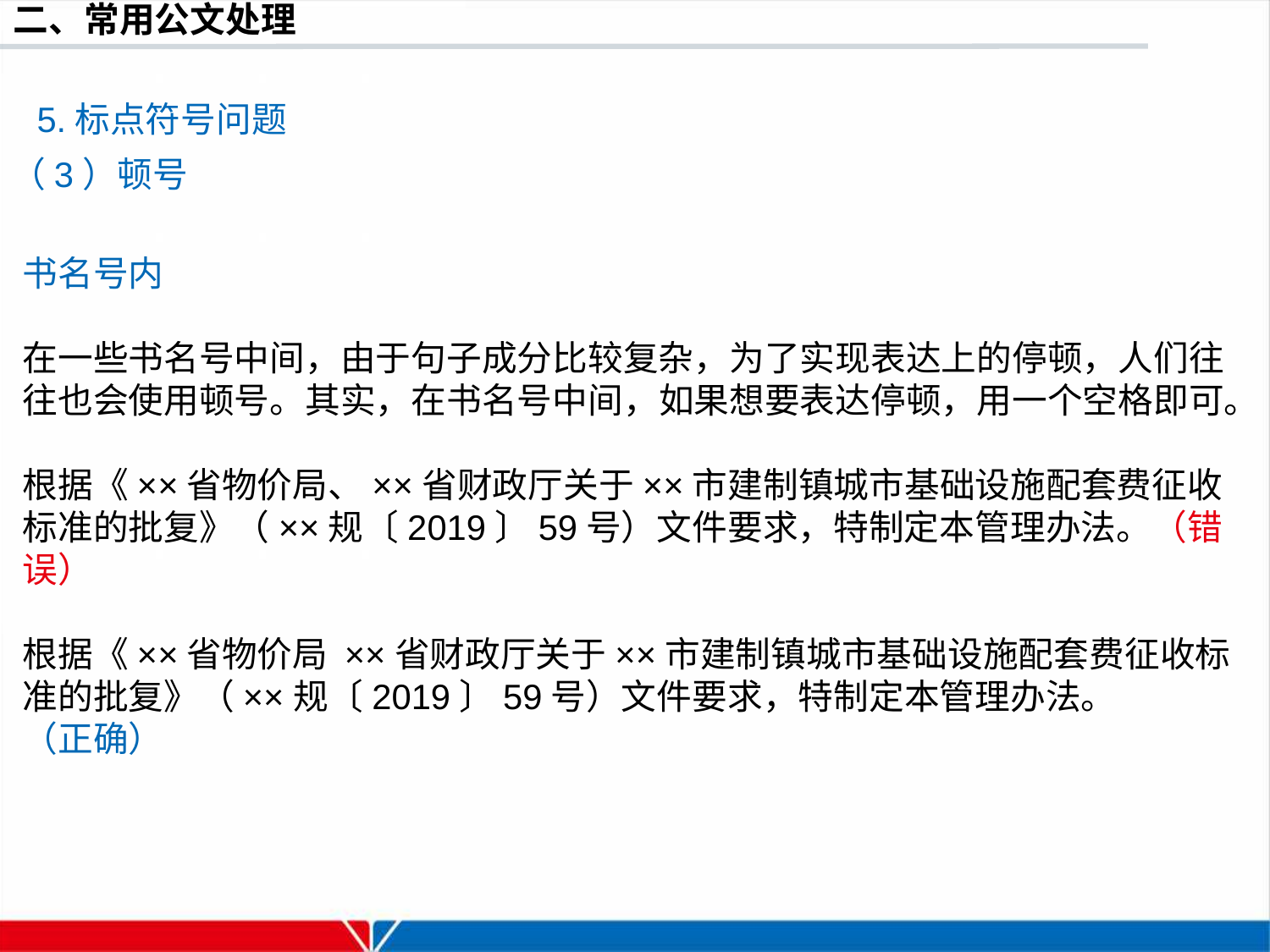

5.标点符号问题
（3）顿号
书名号内

在一些书名号中间，由于句子成分比较复杂，为了实现表达上的停顿，人们往往也会使用顿号。其实，在书名号中间，如果想要表达停顿，用一个空格即可。

根据《××省物价局、××省财政厅关于××市建制镇城市基础设施配套费征收标准的批复》（××规〔2019〕59号）文件要求，特制定本管理办法。（错误）

根据《××省物价局 ××省财政厅关于××市建制镇城市基础设施配套费征收标准的批复》（××规〔2019〕59号）文件要求，特制定本管理办法。
（正确）